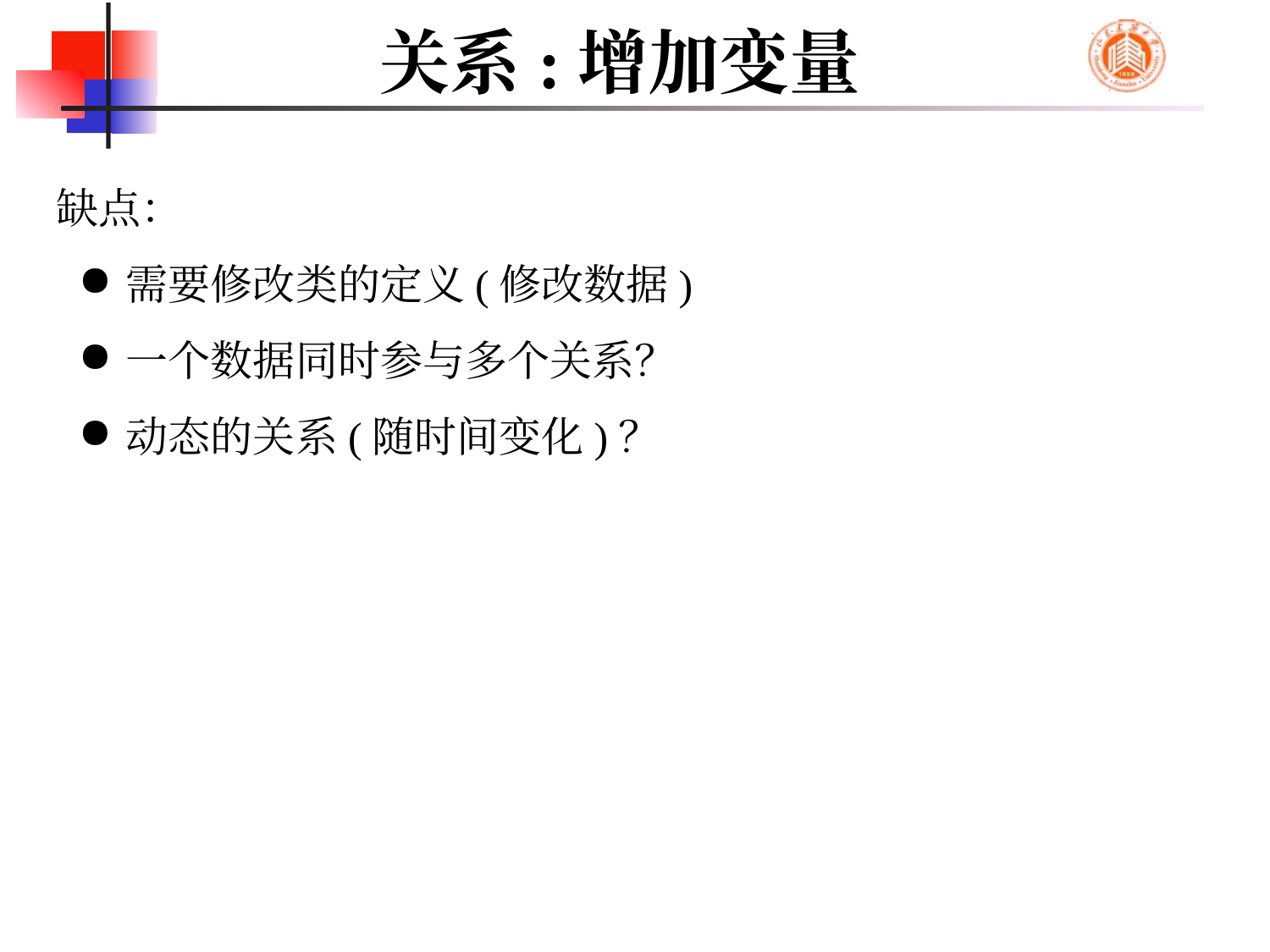

# 关系:增加变量
缺点：
需要修改类的定义(修改数据)
一个数据同时参与多个关系？
动态的关系(随时间变化)？